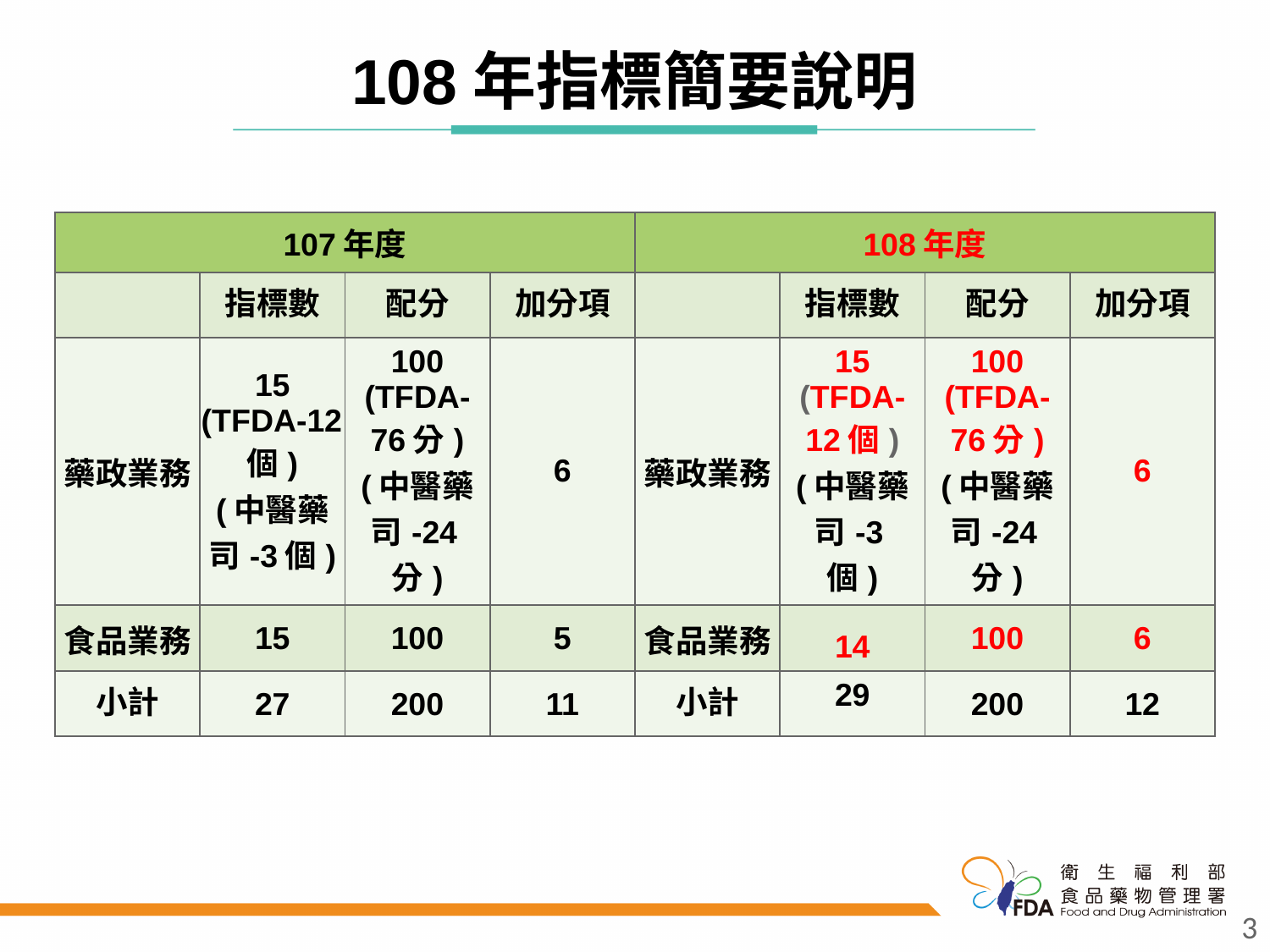

# 108年指標簡要說明

| 107年度 |  |  |  | 108年度 |  |  |  |
| --- | --- | --- | --- | --- | --- | --- | --- |
|  | 指標數 | 配分 | 加分項 |  | 指標數 | 配分 | 加分項 |
| 藥政業務 | 15 (TFDA-12個) (中醫藥司-3個) | 100 (TFDA-76分) (中醫藥司-24分) | 6 | 藥政業務 | 15 (TFDA-12個) (中醫藥司-3個) | 100 (TFDA-76分) (中醫藥司-24分) | 6 |
| 食品業務 | 15 | 100 | 5 | 食品業務 | 14 | 100 | 6 |
| 小計 | 27 | 200 | 11 | 小計 | 29 | 200 | 12 |